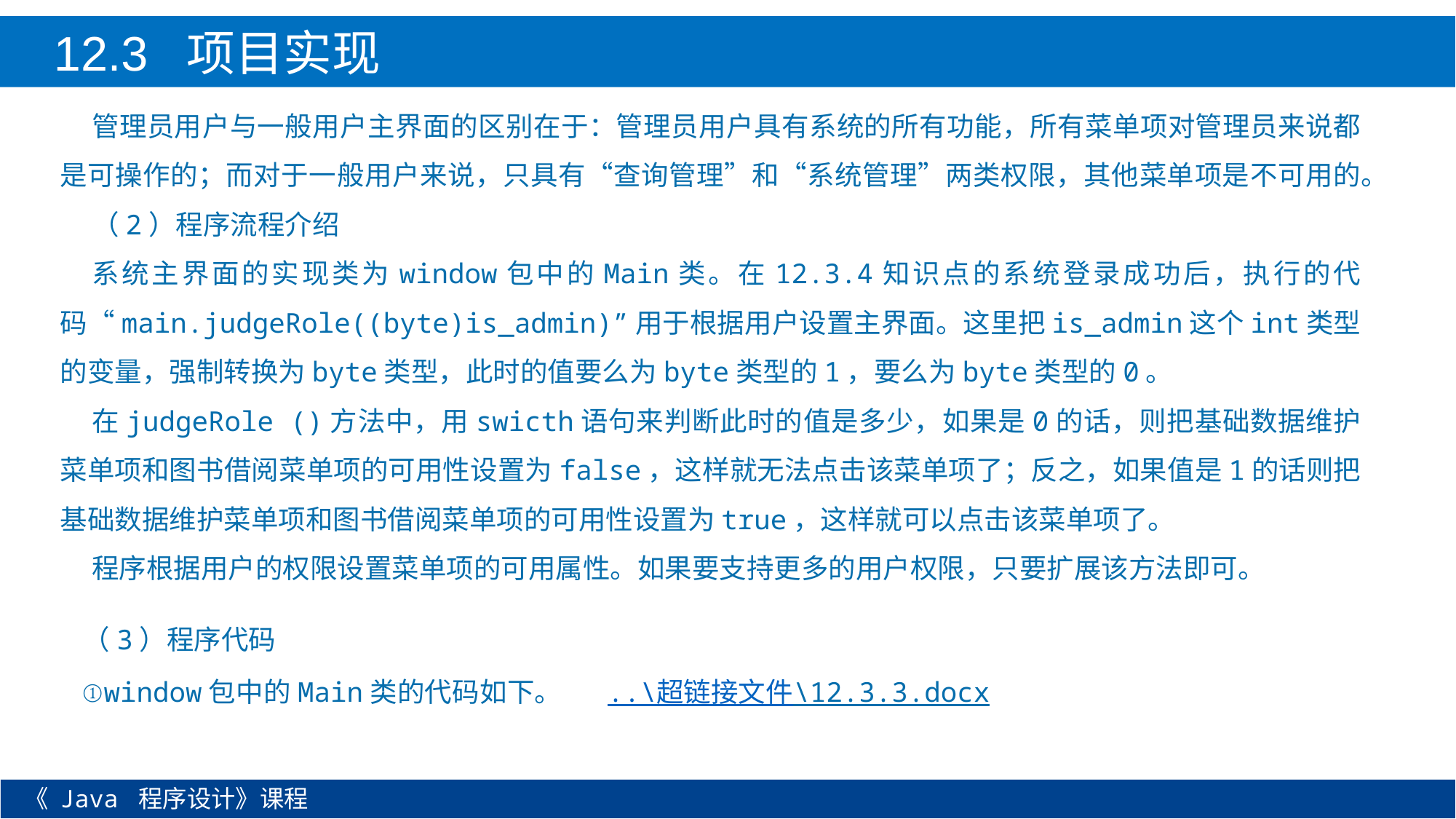

12.3  项目实现
管理员用户与一般用户主界面的区别在于：管理员用户具有系统的所有功能，所有菜单项对管理员来说都是可操作的；而对于一般用户来说，只具有“查询管理”和“系统管理”两类权限，其他菜单项是不可用的。
（2）程序流程介绍
系统主界面的实现类为window包中的Main类。在12.3.4知识点的系统登录成功后，执行的代码“main.judgeRole((byte)is_admin)”用于根据用户设置主界面。这里把is_admin这个int类型的变量，强制转换为byte类型，此时的值要么为byte类型的1，要么为byte类型的0。
在judgeRole ()方法中，用swicth语句来判断此时的值是多少，如果是0的话，则把基础数据维护菜单项和图书借阅菜单项的可用性设置为false，这样就无法点击该菜单项了；反之，如果值是1的话则把基础数据维护菜单项和图书借阅菜单项的可用性设置为true，这样就可以点击该菜单项了。
程序根据用户的权限设置菜单项的可用属性。如果要支持更多的用户权限，只要扩展该方法即可。
（3）程序代码
①window包中的Main类的代码如下。      ..\超链接文件\12.3.3.docx
《 Java 程序设计》课程